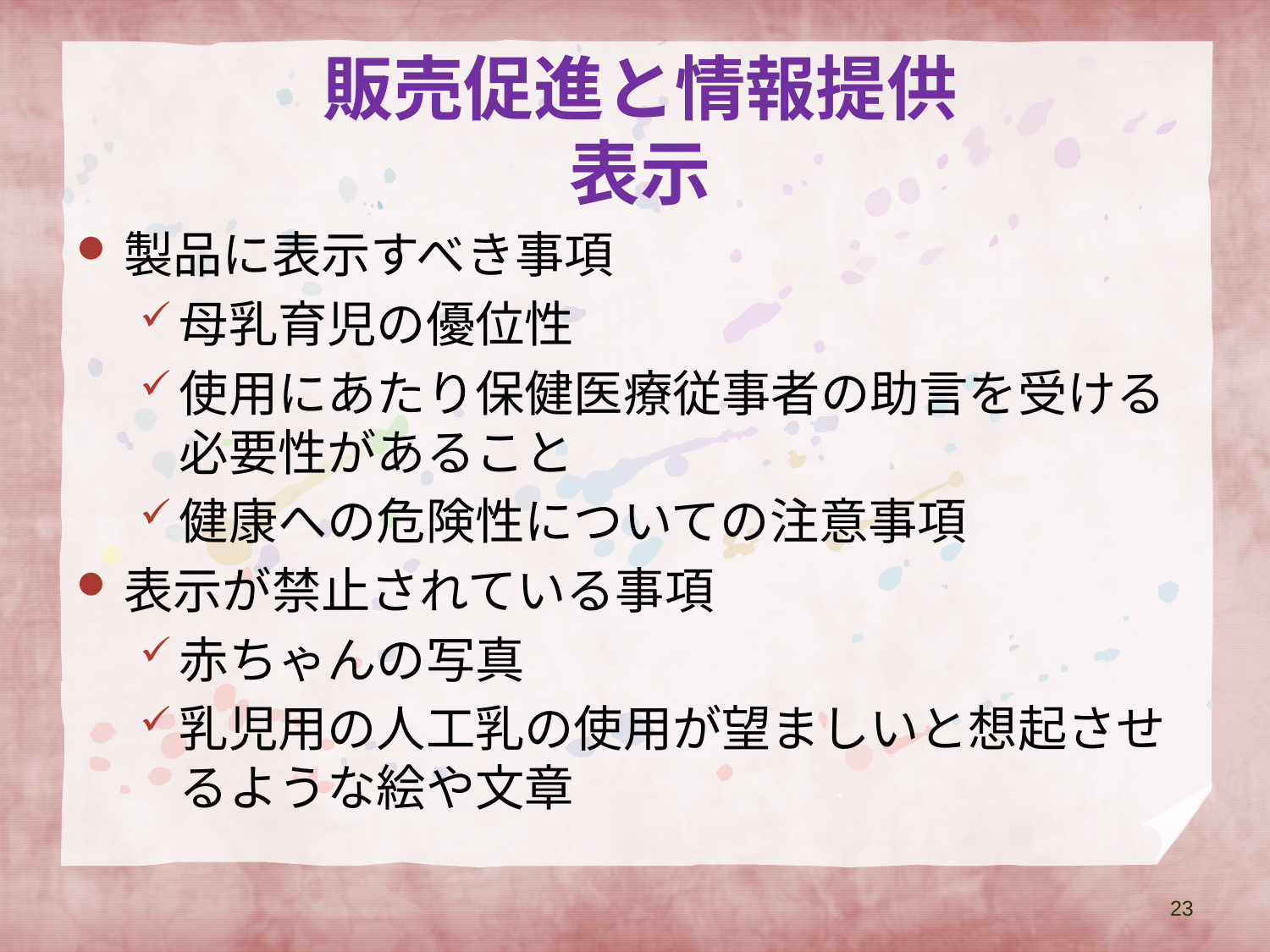

# 販売促進と情報提供 表示
製品に表示すべき事項
母乳育児の優位性
使用にあたり保健医療従事者の助言を受ける必要性があること
健康への危険性についての注意事項
表示が禁止されている事項
赤ちゃんの写真
乳児用の人工乳の使用が望ましいと想起させるような絵や文章
23